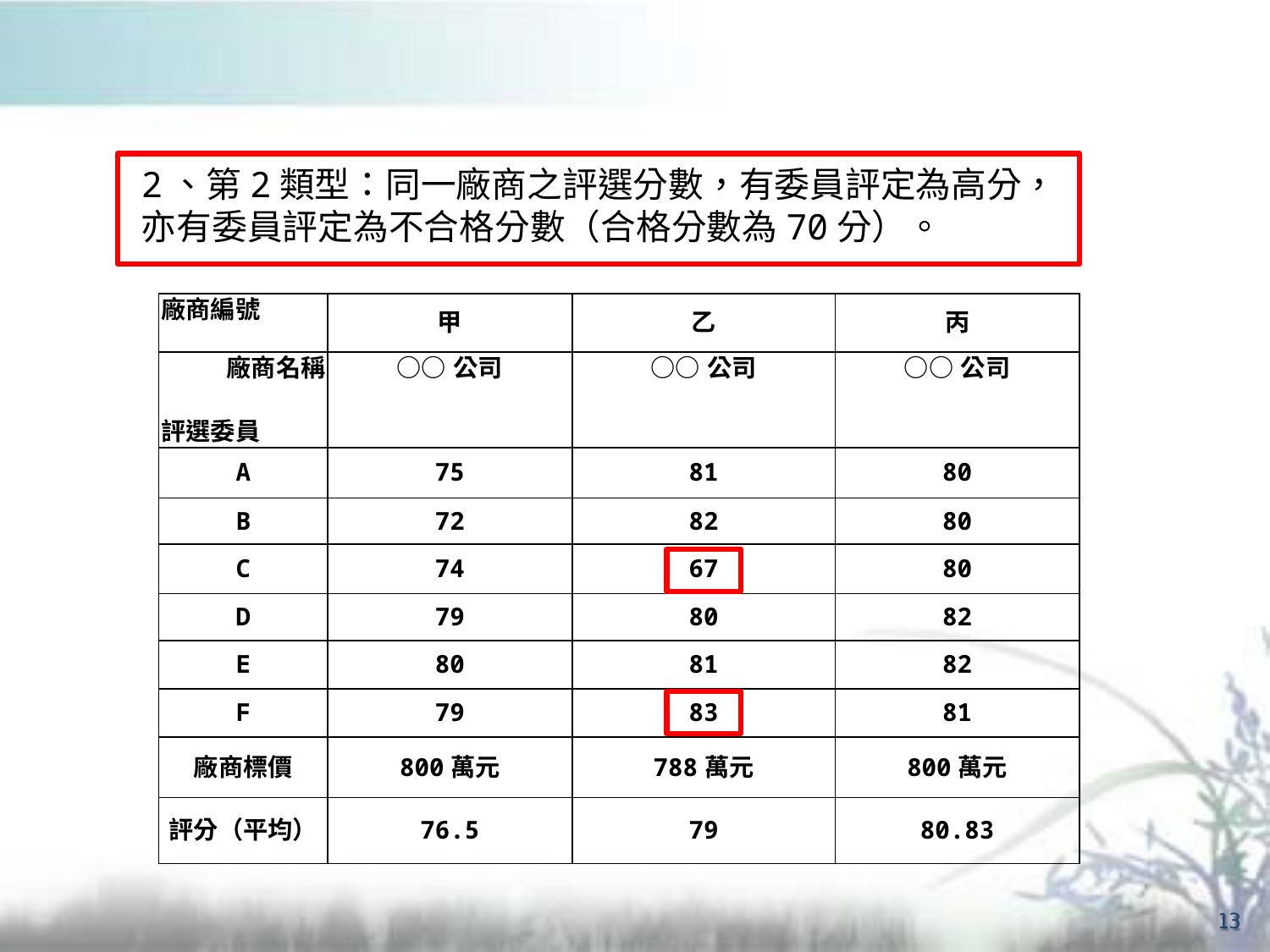

2、第2類型：同一廠商之評選分數，有委員評定為高分，亦有委員評定為不合格分數（合格分數為70分）。

| 廠商編號 | 甲 | 乙 | 丙 |
| --- | --- | --- | --- |
| 廠商名稱 評選委員 | ○○公司 | ○○公司 | ○○公司 |
| A | 75 | 81 | 80 |
| B | 72 | 82 | 80 |
| C | 74 | 67 | 80 |
| D | 79 | 80 | 82 |
| E | 80 | 81 | 82 |
| F | 79 | 83 | 81 |
| 廠商標價 | 800萬元 | 788萬元 | 800萬元 |
| 評分（平均） | 76.5 | 79 | 80.83 |

13